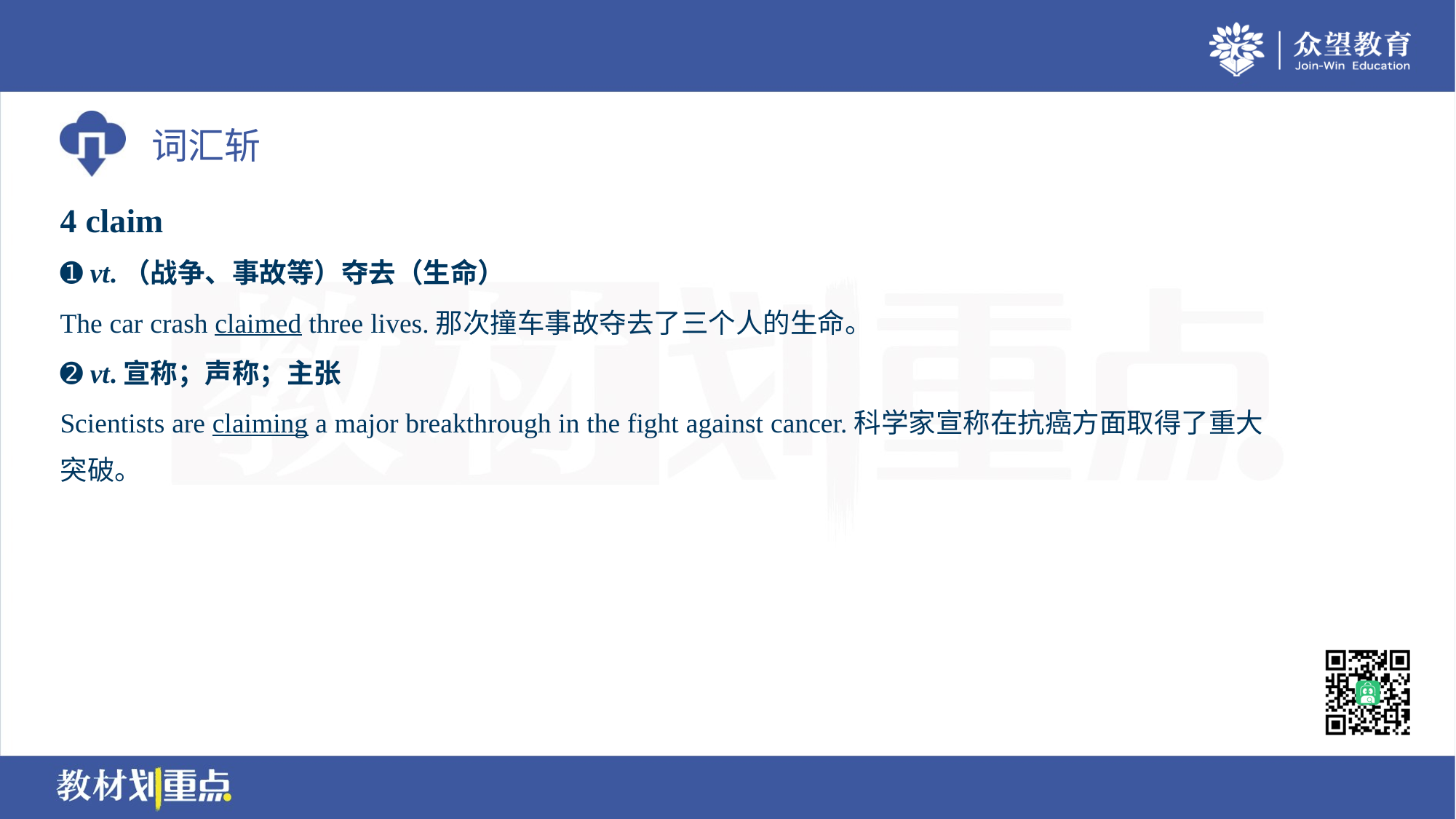

4 claim
➊ vt.（战争、事故等）夺去（生命）
The car crash claimed three lives.那次撞车事故夺去了三个人的生命。
➋ vt.宣称；声称；主张
Scientists are claiming a major breakthrough in the fight against cancer.科学家宣称在抗癌方面取得了重大
突破。